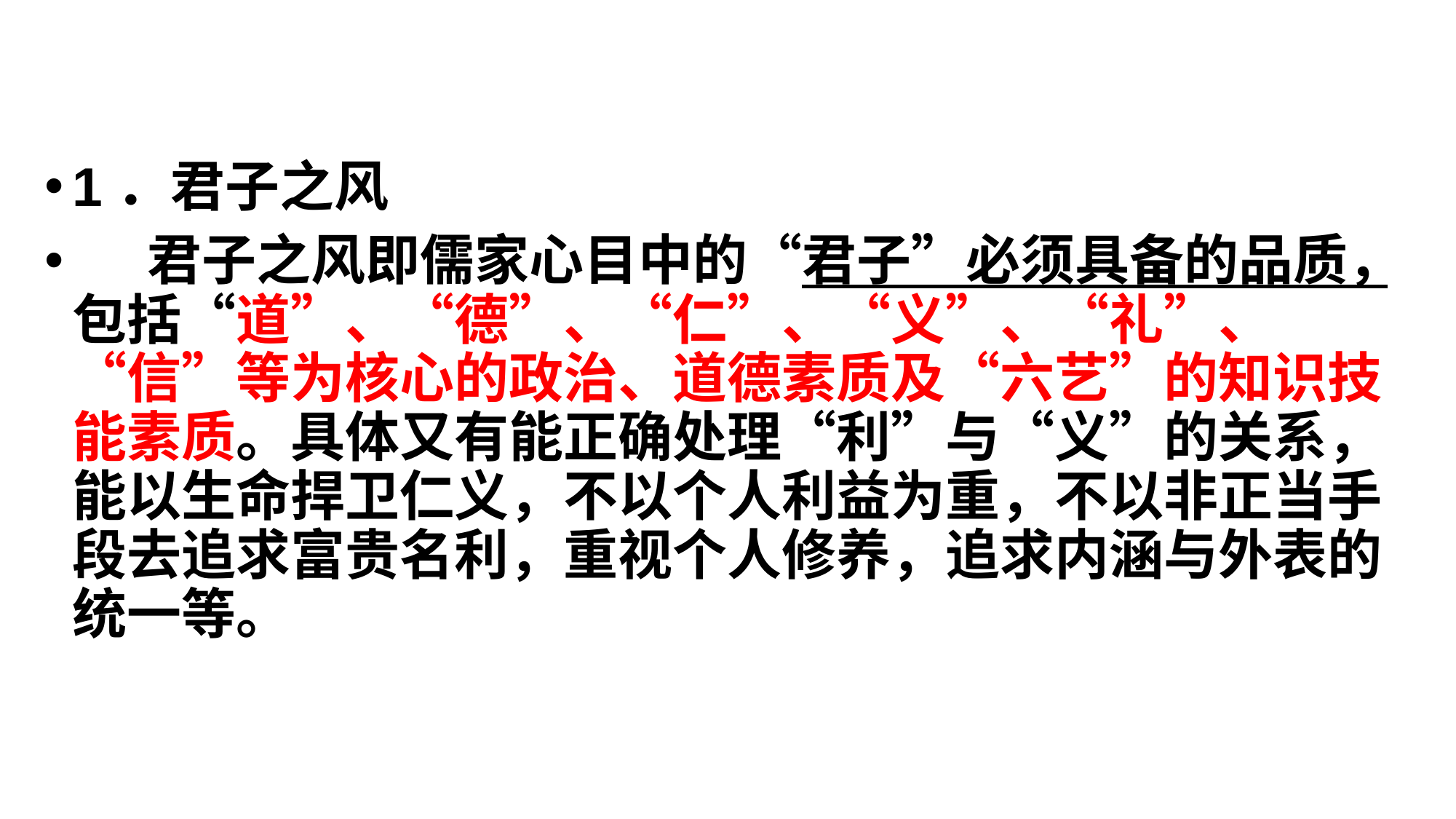

#
1．君子之风
     君子之风即儒家心目中的“君子”必须具备的品质，包括“道”、“德”、“仁”、“义”、“礼”、“信”等为核心的政治、道德素质及“六艺”的知识技能素质。具体又有能正确处理“利”与“义”的关系，能以生命捍卫仁义，不以个人利益为重，不以非正当手段去追求富贵名利，重视个人修养，追求内涵与外表的统一等。